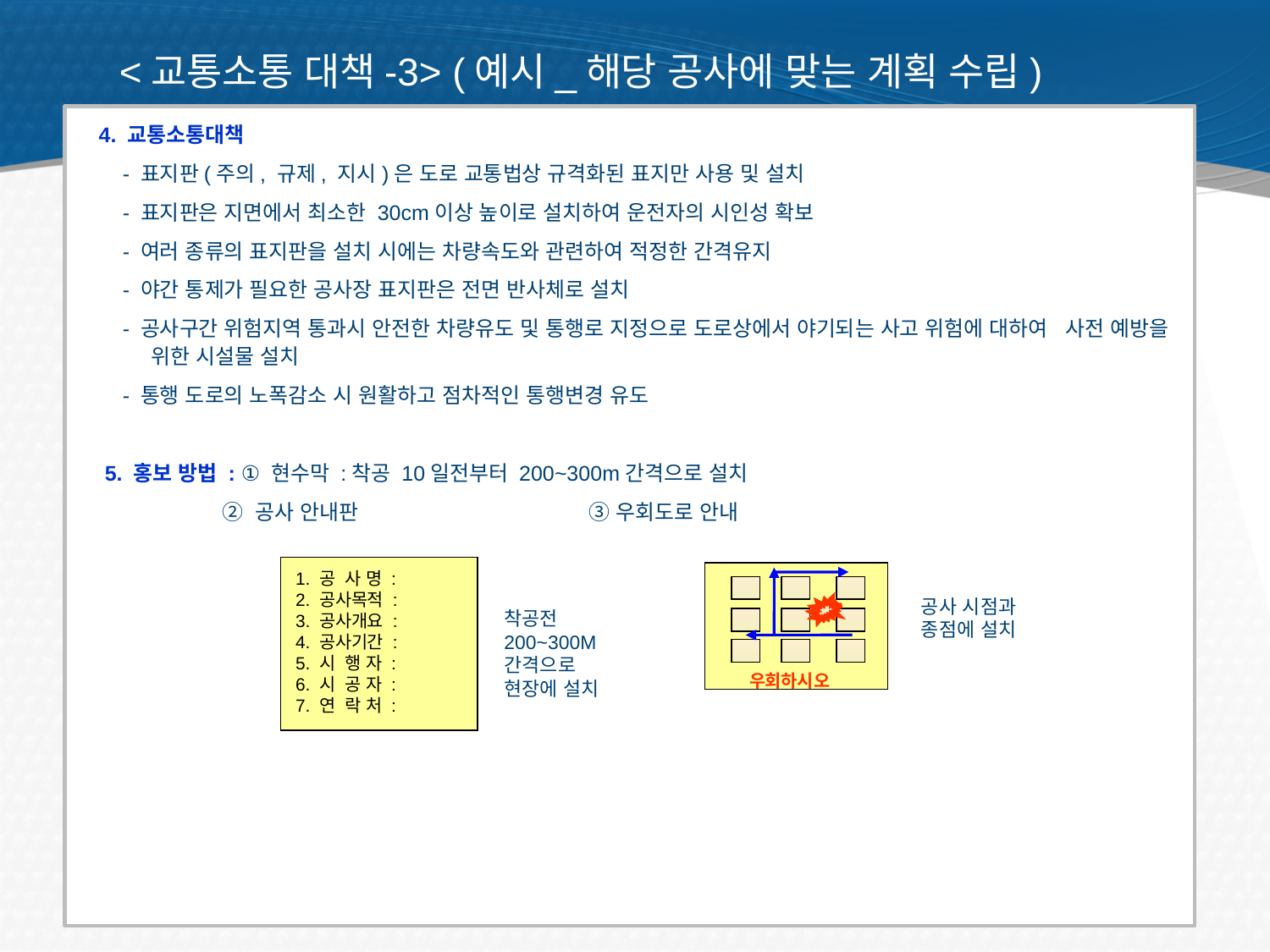

<교통소통 대책-3> (예시_해당 공사에 맞는 계획 수립)

   4. 교통소통대책
       - 표지판(주의, 규제, 지시)은 도로 교통법상 규격화된 표지만 사용 및 설치
       - 표지판은 지면에서 최소한 30cm이상 높이로 설치하여 운전자의 시인성 확보
       - 여러 종류의 표지판을 설치 시에는 차량속도와 관련하여 적정한 간격유지
       - 야간 통제가 필요한 공사장 표지판은 전면 반사체로 설치
       - 공사구간 위험지역 통과시 안전한 차량유도 및 통행로 지정으로 도로상에서 야기되는 사고 위험에 대하여   사전 예방을 위한 시설물 설치
       - 통행 도로의 노폭감소 시 원활하고 점차적인 통행변경 유도

    5. 홍보 방법 : ① 현수막 :착공 10일전부터 200~300m간격으로 설치
                        ② 공사 안내판                                       ③ 우회도로 안내

1. 공  사 명 :
2. 공사목적 :
3. 공사개요 :
4. 공사기간 :
5. 시  행 자 :
6. 시  공 자 :
7. 연  락 처 :

우회하시오
공사 시점과
종점에 설치
착공전
200~300M
간격으로
현장에 설치